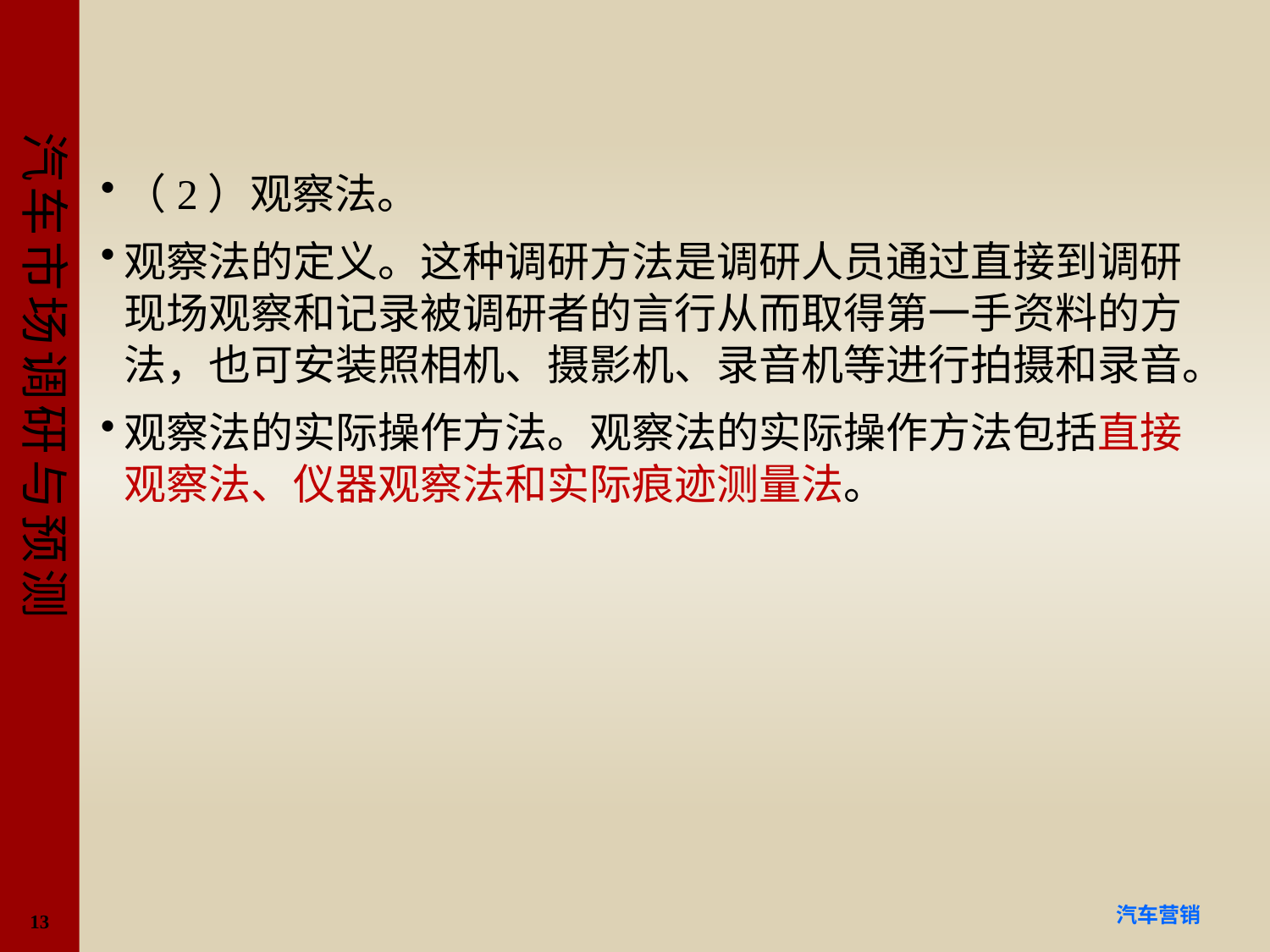

#
（2）观察法。
观察法的定义。这种调研方法是调研人员通过直接到调研现场观察和记录被调研者的言行从而取得第一手资料的方法，也可安装照相机、摄影机、录音机等进行拍摄和录音。
观察法的实际操作方法。观察法的实际操作方法包括直接观察法、仪器观察法和实际痕迹测量法。

13